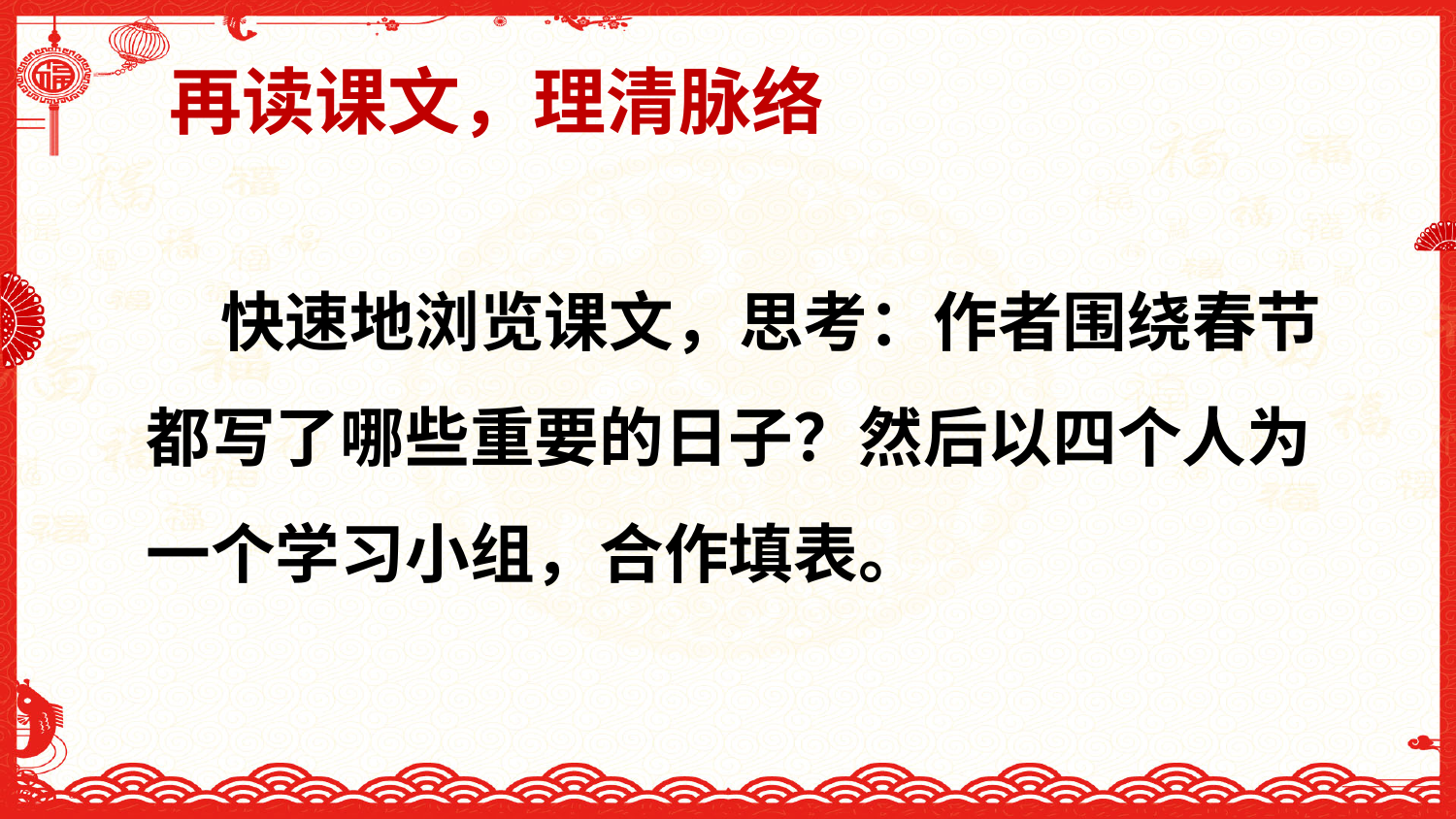

再读课文，理清脉络
    快速地浏览课文，思考：作者围绕春节都写了哪些重要的日子？然后以四个人为一个学习小组，合作填表。